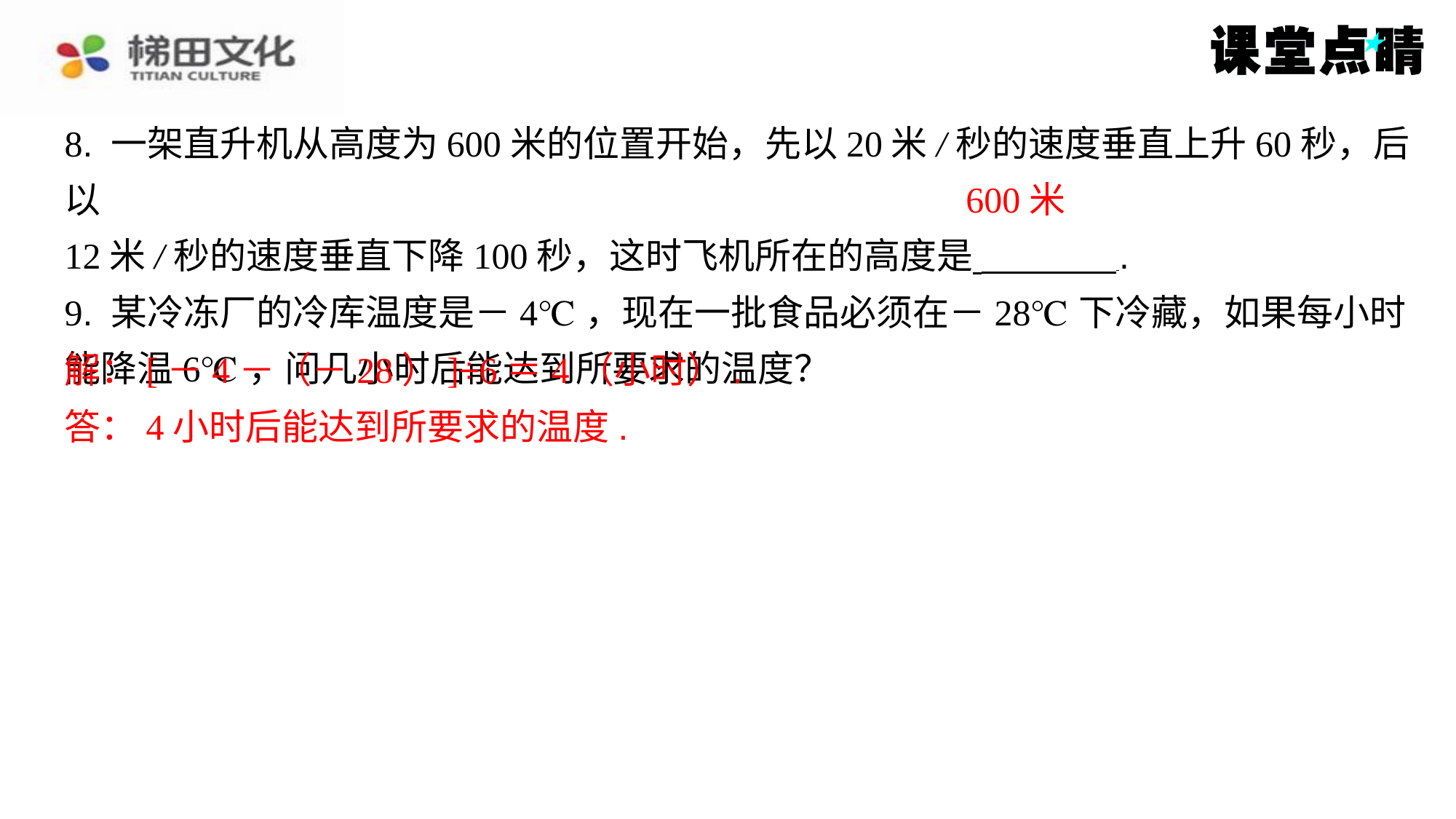

8. 一架直升机从高度为600米的位置开始，先以20米/秒的速度垂直上升60秒，后以
12米/秒的速度垂直下降100秒，这时飞机所在的高度是                      ⁠.
9. 某冷冻厂的冷库温度是－4℃，现在一批食品必须在－28℃下冷藏，如果每小时
能降温6℃，问几小时后能达到所要求的温度？
解：[－4－（－28）]÷6＝4（小时）.
答：4小时后能达到所要求的温度.
600米
解：[－4－（－28）]÷6＝4（小时）.
答：4小时后能达到所要求的温度.